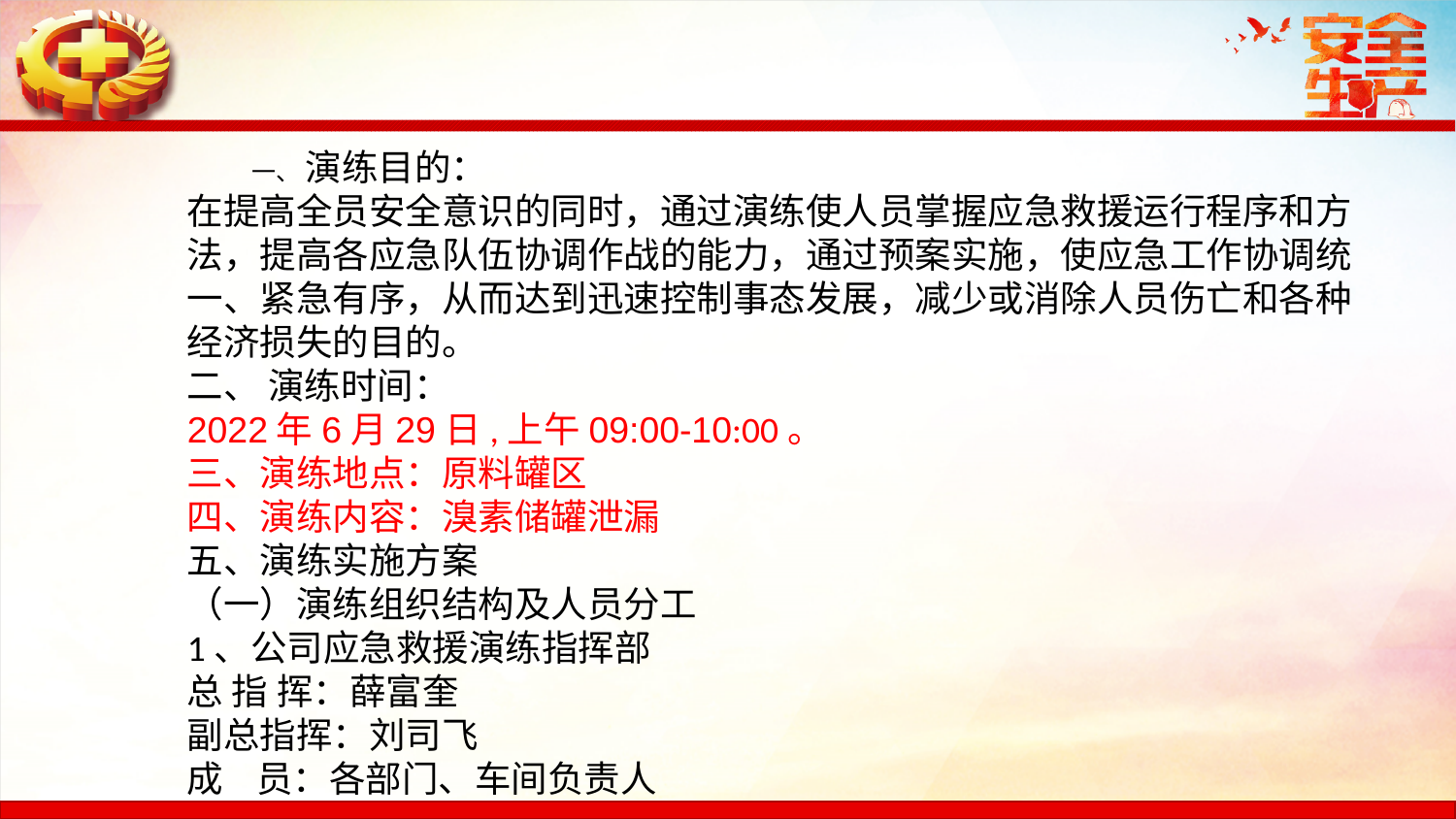

一、 演练目的：在提高全员安全意识的同时，通过演练使人员掌握应急救援运行程序和方法，提高各应急队伍协调作战的能力，通过预案实施，使应急工作协调统一、紧急有序，从而达到迅速控制事态发展，减少或消除人员伤亡和各种经济损失的目的。二、 演练时间：
2022年6月29日,上午09:00-10:00。     三、演练地点：原料罐区 四、演练内容：溴素储罐泄漏
五、演练实施方案（一）演练组织结构及人员分工1、公司应急救援演练指挥部总 指 挥：薛富奎副总指挥：刘司飞成    员：各部门、车间负责人